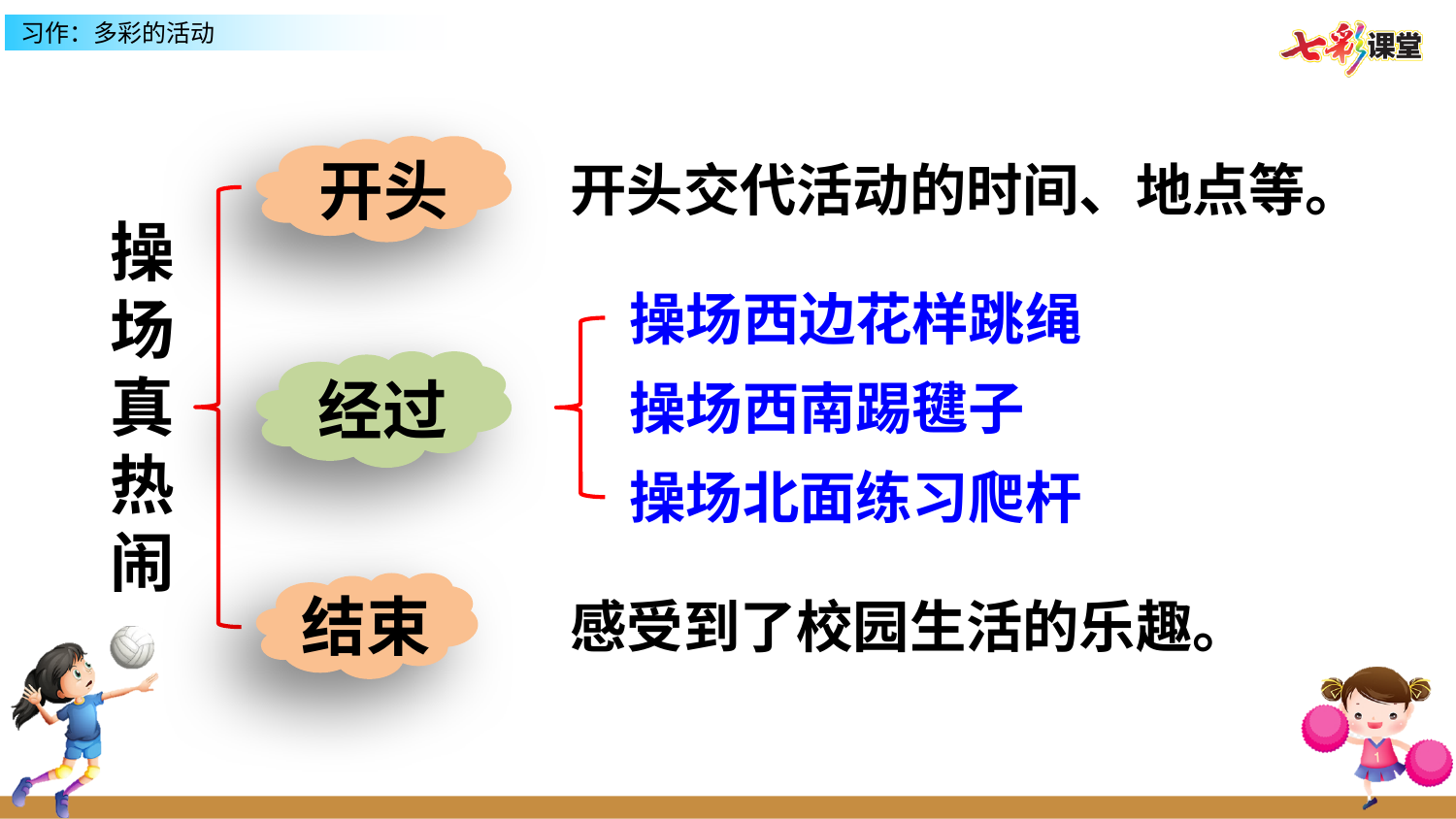

开头
开头交代活动的时间、地点等。

操场真热闹
操场西边花样跳绳

经过
操场西南踢毽子
操场北面练习爬杆

结束
感受到了校园生活的乐趣。